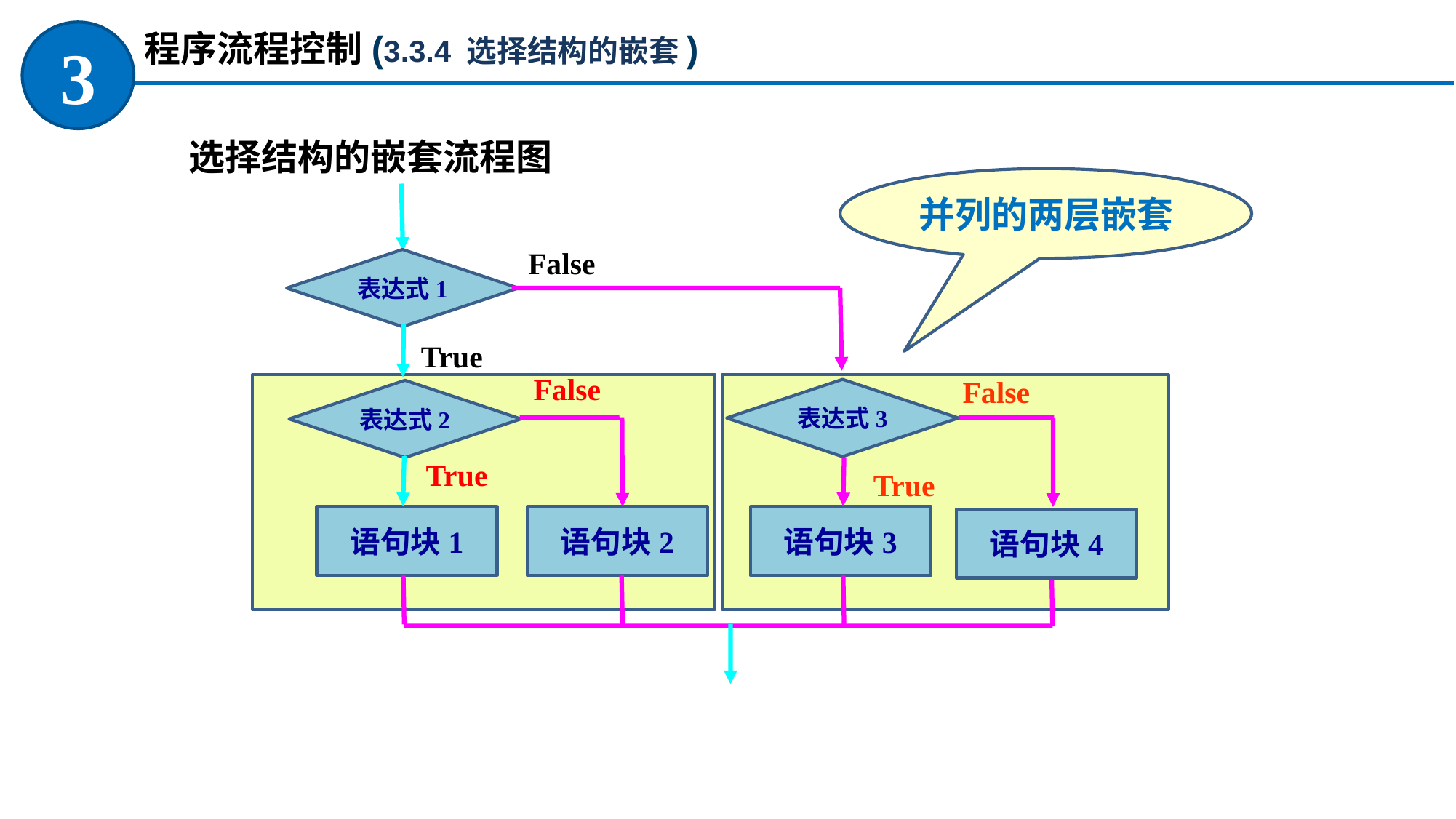

程序流程控制(3.3.4 选择结构的嵌套)
3
选择结构的嵌套流程图
并列的两层嵌套

False
表达式1

True

False
False

表达式3
表达式2

True

True

语句块1
语句块2
语句块3
语句块4